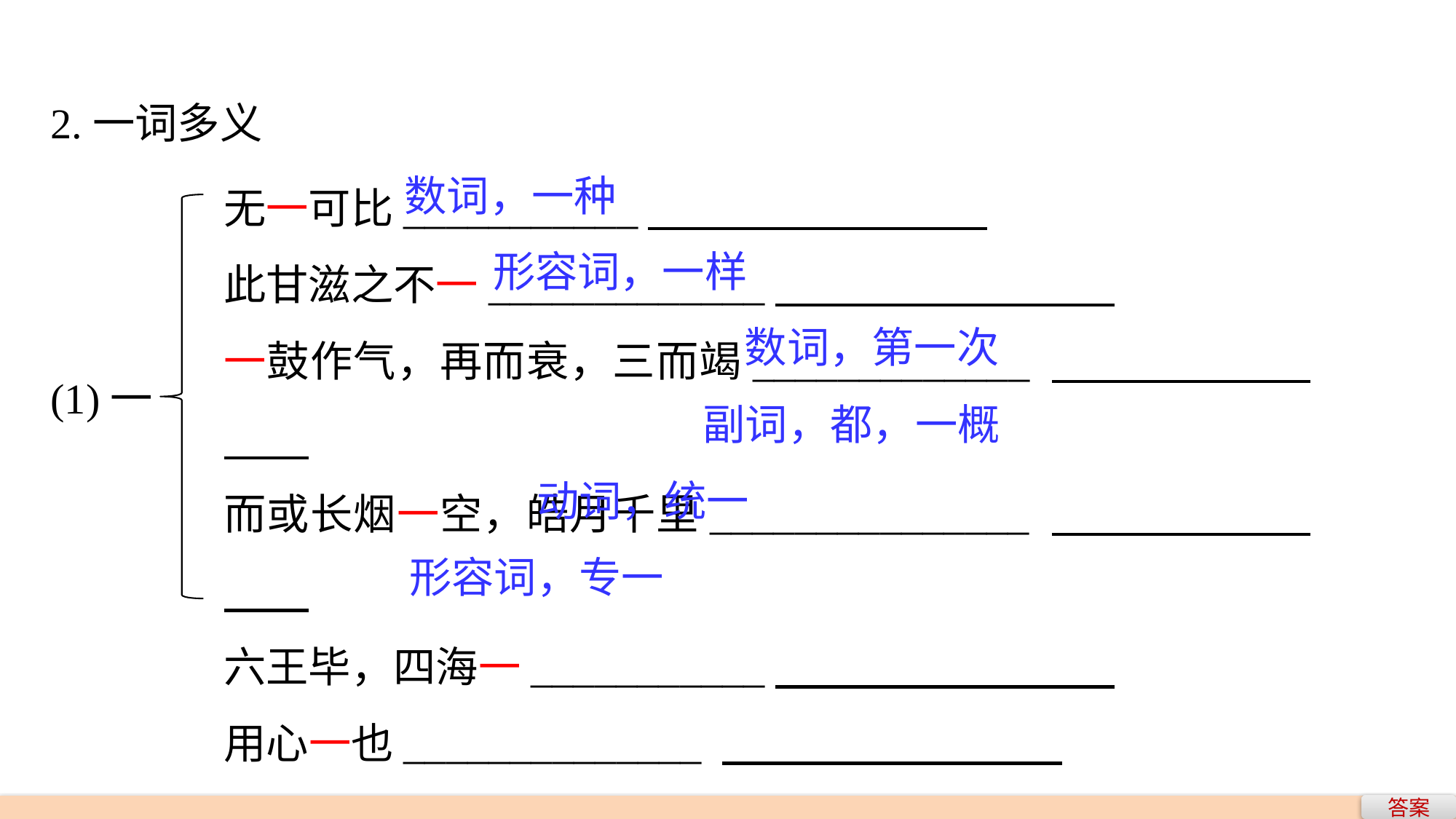

2.一词多义
无一可比___________
此甘滋之不一_____________
一鼓作气，再而衰，三而竭_____________
而或长烟一空，皓月千里_______________
六王毕，四海一___________
用心一也______________
数词，一种

形容词，一样
数词，第一次
(1)一
副词，都，一概
动词，统一
形容词，专一
答案